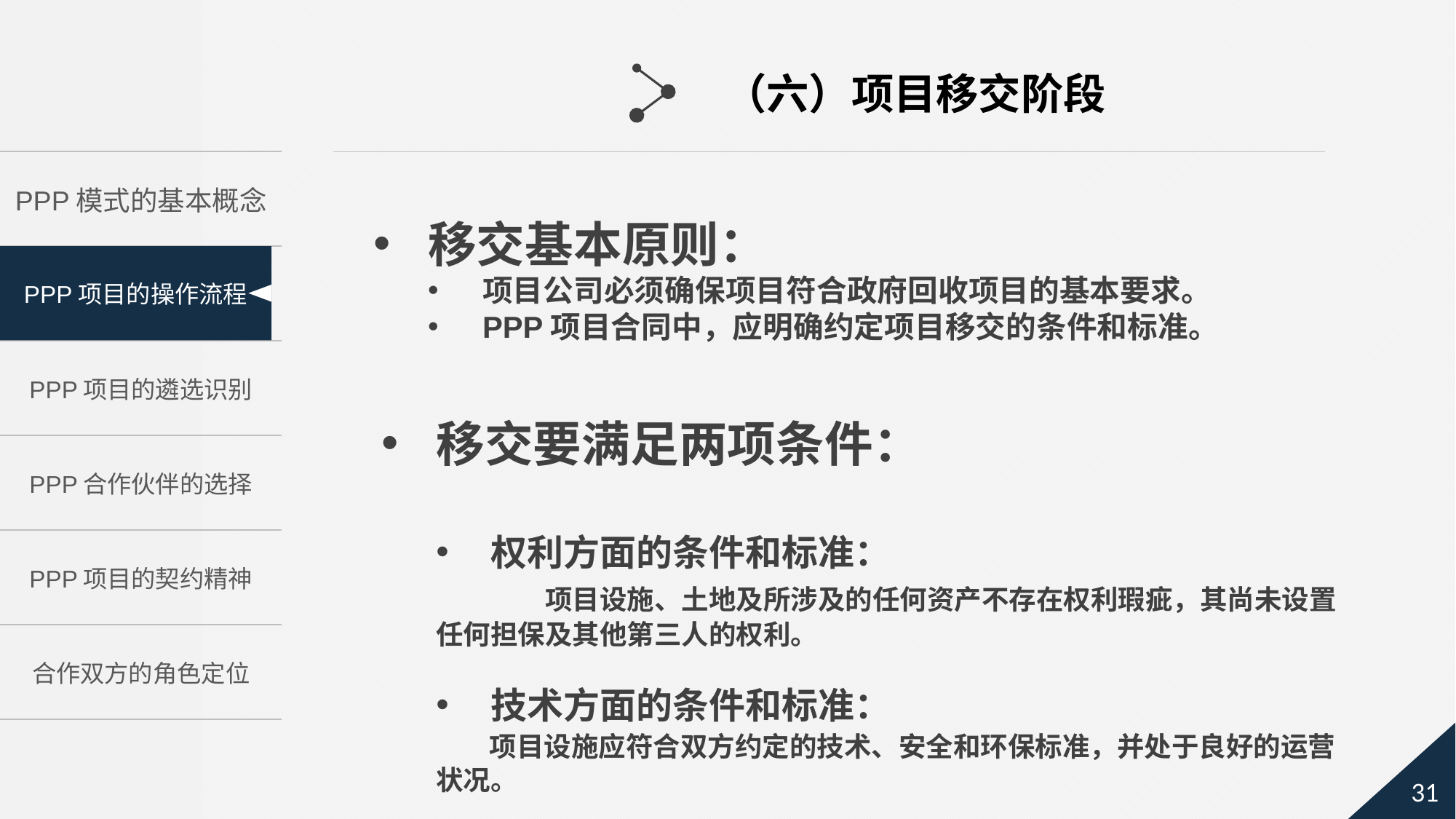

（六）项目移交阶段
移交基本原则：
项目公司必须确保项目符合政府回收项目的基本要求。
PPP项目合同中，应明确约定项目移交的条件和标准。
移交要满足两项条件：

权利方面的条件和标准：
	项目设施、土地及所涉及的任何资产不存在权利瑕疵，其尚未设置任何担保及其他第三人的权利。

技术方面的条件和标准：
       项目设施应符合双方约定的技术、安全和环保标准，并处于良好的运营状况。